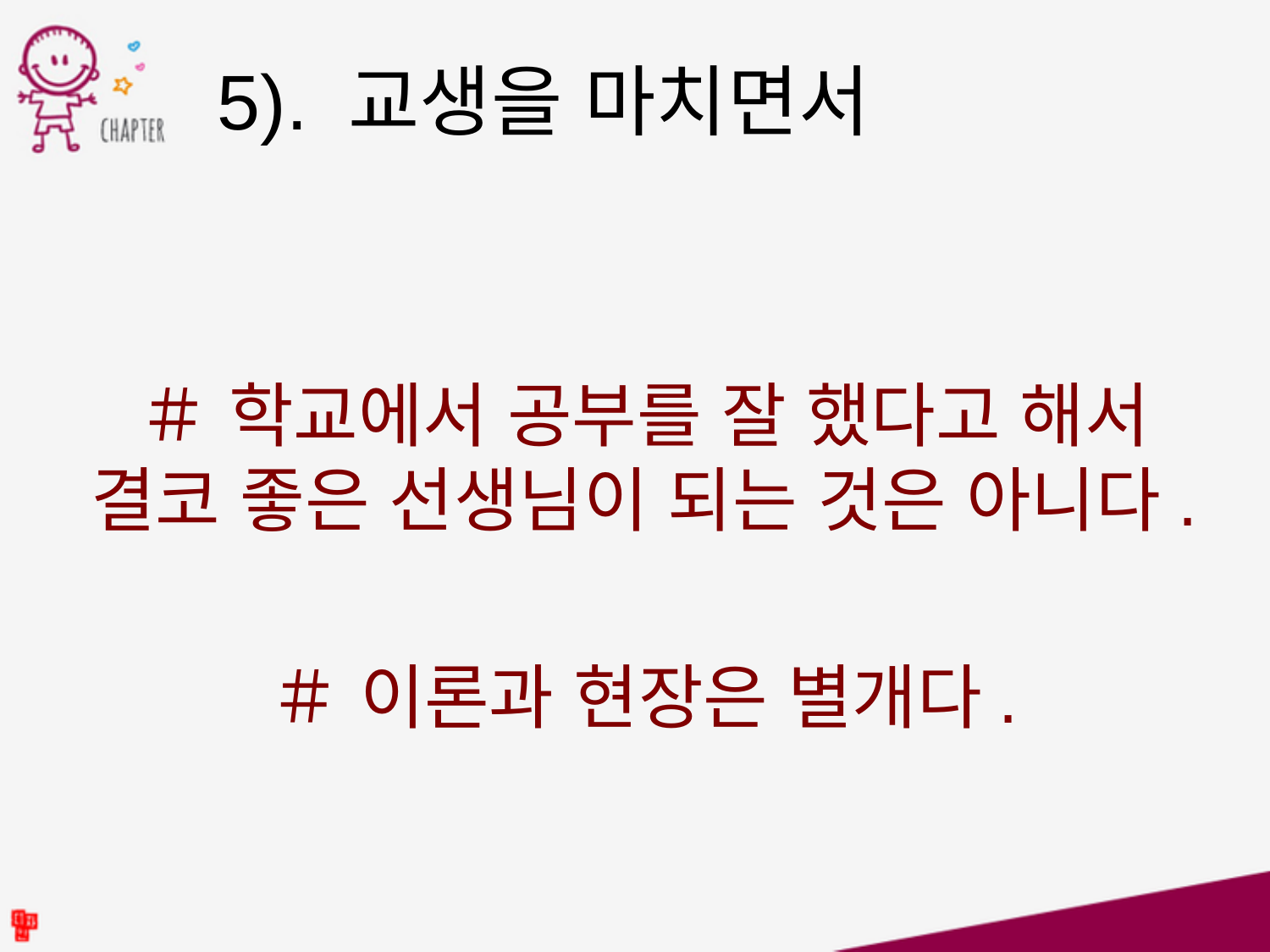

5). 교생을 마치면서
＃ 학교에서 공부를 잘 했다고 해서 결코 좋은 선생님이 되는 것은 아니다.

＃ 이론과 현장은 별개다.